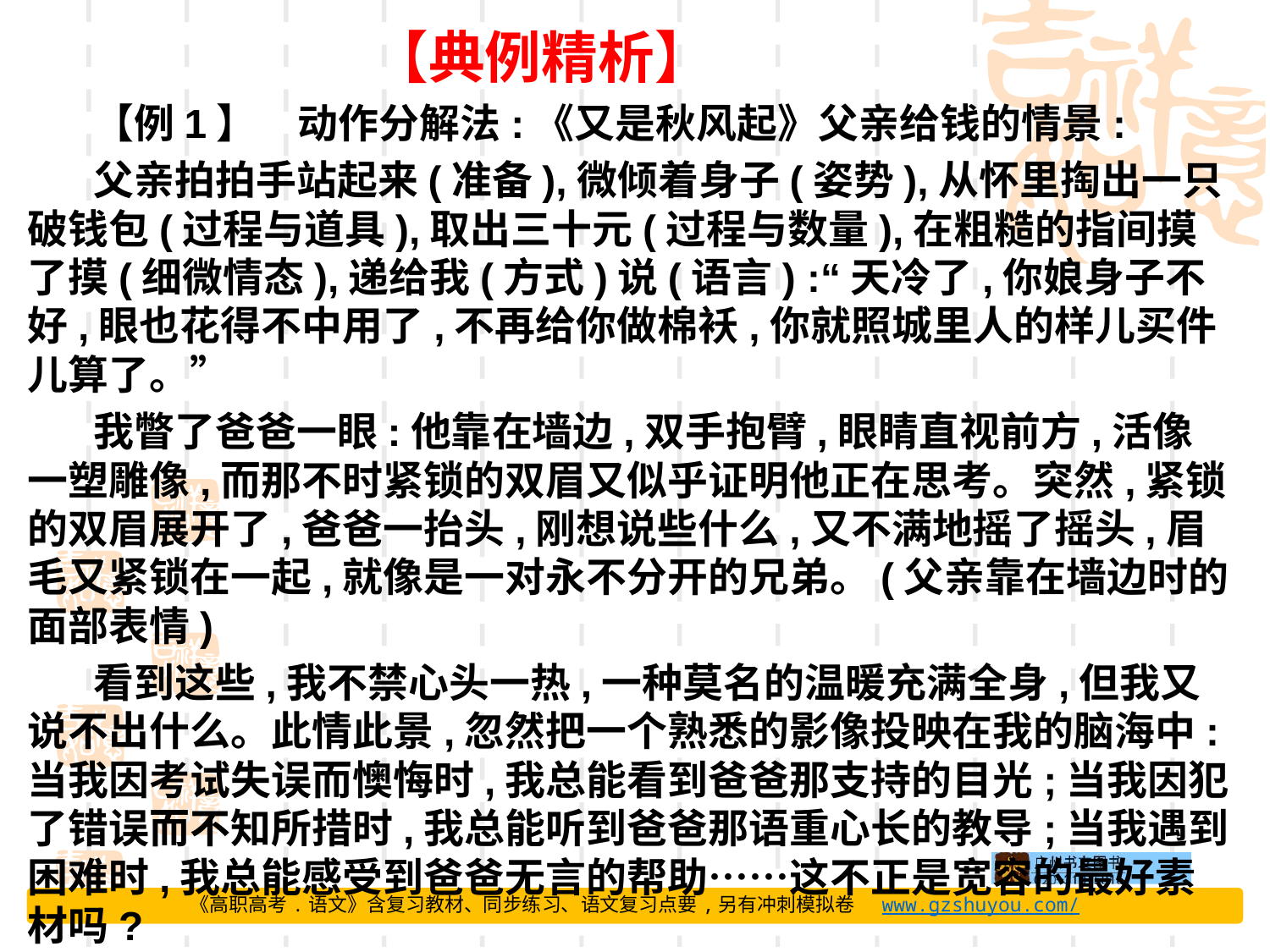

【典例精析】
      【例1】　动作分解法:《又是秋风起》父亲给钱的情景:
      父亲拍拍手站起来(准备),微倾着身子(姿势),从怀里掏出一只破钱包(过程与道具),取出三十元(过程与数量),在粗糙的指间摸了摸(细微情态),递给我(方式)说(语言) :“天冷了,你娘身子不好,眼也花得不中用了,不再给你做棉袄,你就照城里人的样儿买件儿算了。”
      我瞥了爸爸一眼:他靠在墙边,双手抱臂,眼睛直视前方,活像一塑雕像,而那不时紧锁的双眉又似乎证明他正在思考。突然,紧锁的双眉展开了,爸爸一抬头,刚想说些什么,又不满地摇了摇头,眉毛又紧锁在一起,就像是一对永不分开的兄弟。(父亲靠在墙边时的面部表情)
      看到这些,我不禁心头一热,一种莫名的温暖充满全身,但我又说不出什么。此情此景,忽然把一个熟悉的影像投映在我的脑海中:当我因考试失误而懊悔时,我总能看到爸爸那支持的目光;当我因犯了错误而不知所措时,我总能听到爸爸那语重心长的教导;当我遇到困难时,我总能感受到爸爸无言的帮助……这不正是宽容的最好素材吗?